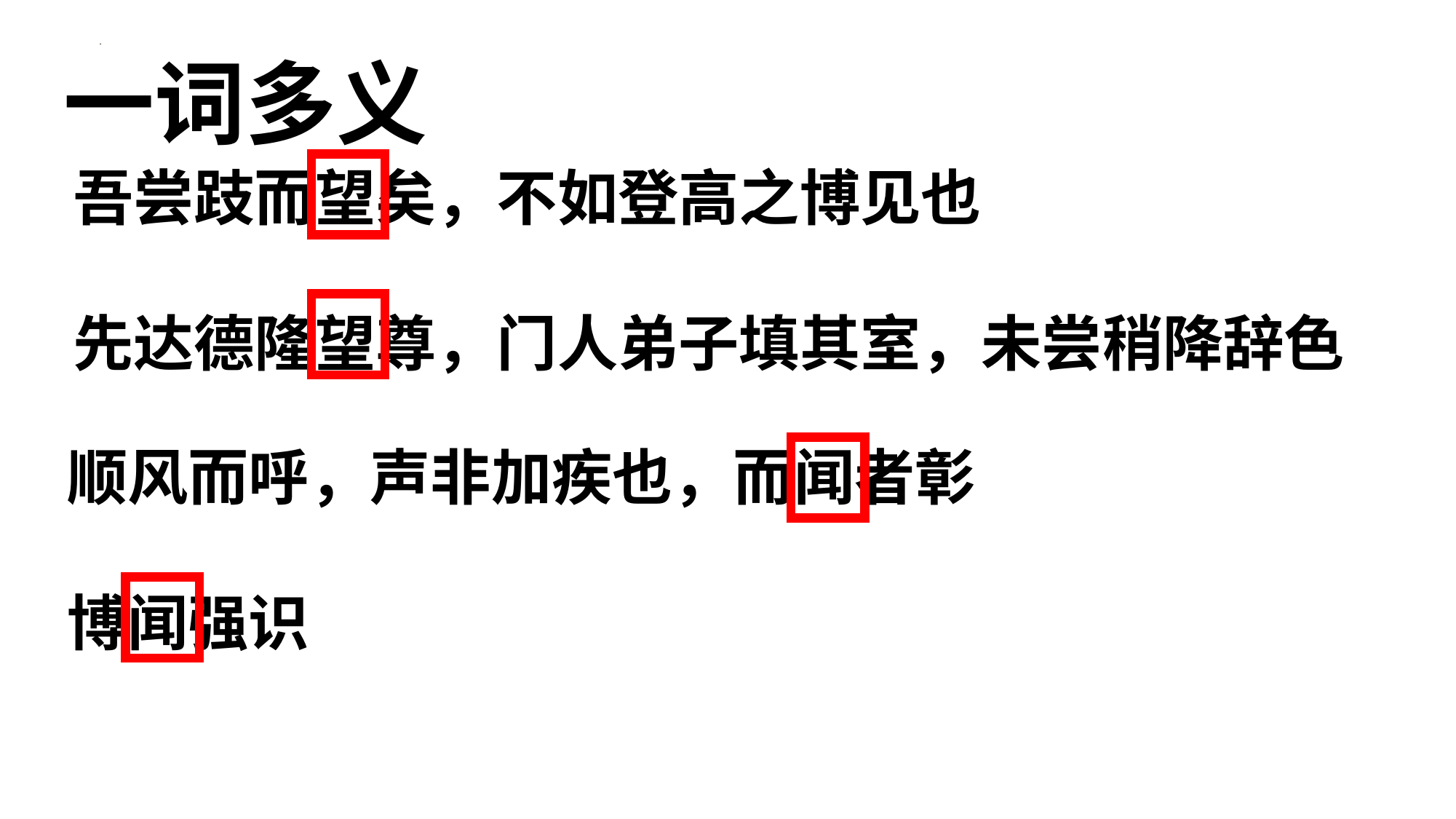

一词多义
吾尝跂而望矣，不如登高之博见也

先达德隆望尊，门人弟子填其室，未尝稍降辞色

顺风而呼，声非加疾也，而闻者彰

博闻强识